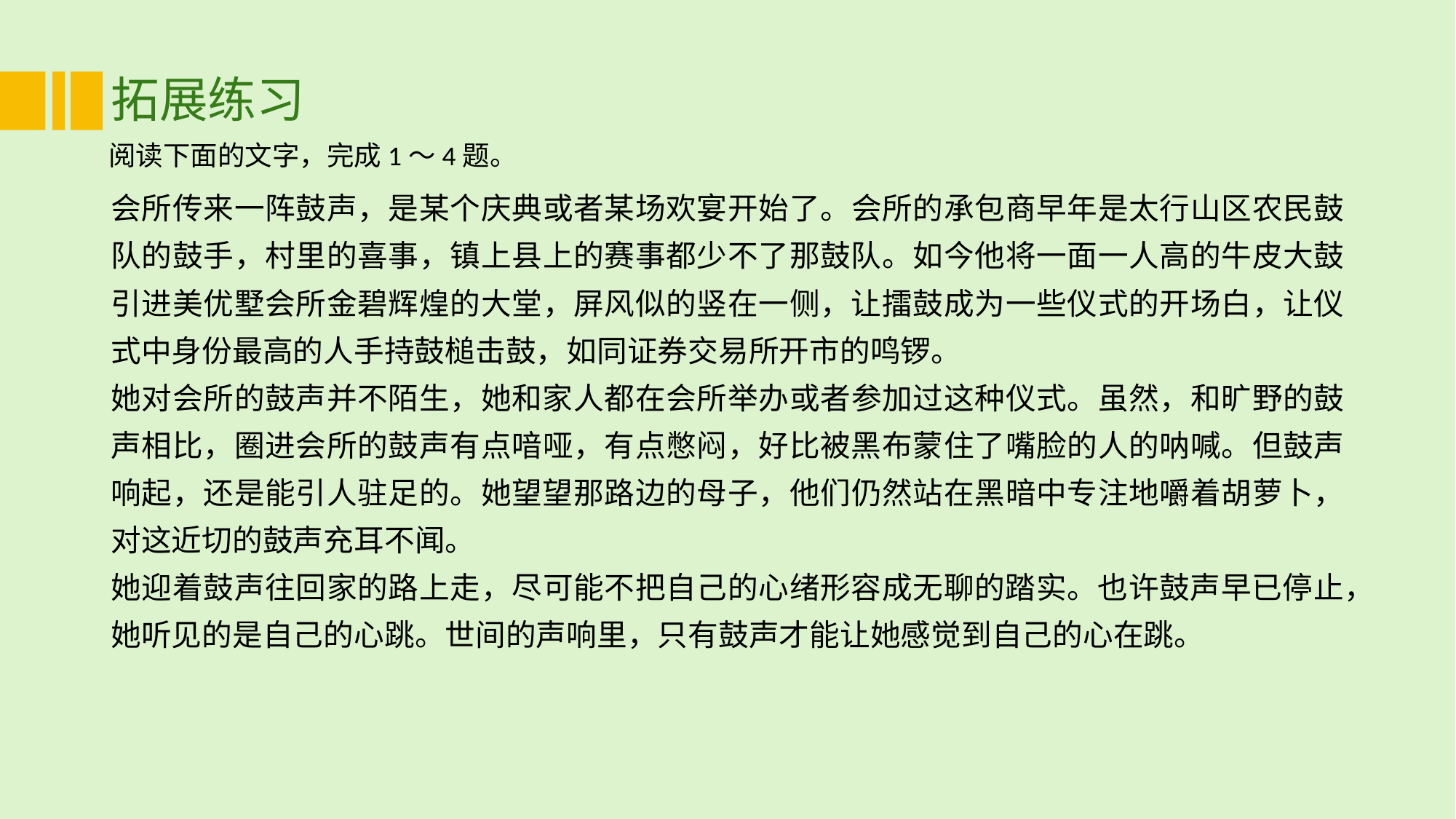

# 拓展练习
阅读下面的文字，完成1～4题。
会所传来一阵鼓声，是某个庆典或者某场欢宴开始了。会所的承包商早年是太行山区农民鼓队的鼓手，村里的喜事，镇上县上的赛事都少不了那鼓队。如今他将一面一人高的牛皮大鼓引进美优墅会所金碧辉煌的大堂，屏风似的竖在一侧，让擂鼓成为一些仪式的开场白，让仪式中身份最高的人手持鼓槌击鼓，如同证券交易所开市的鸣锣。
她对会所的鼓声并不陌生，她和家人都在会所举办或者参加过这种仪式。虽然，和旷野的鼓声相比，圈进会所的鼓声有点喑哑，有点憋闷，好比被黑布蒙住了嘴脸的人的呐喊。但鼓声响起，还是能引人驻足的。她望望那路边的母子，他们仍然站在黑暗中专注地嚼着胡萝卜，对这近切的鼓声充耳不闻。
她迎着鼓声往回家的路上走，尽可能不把自己的心绪形容成无聊的踏实。也许鼓声早已停止，她听见的是自己的心跳。世间的声响里，只有鼓声才能让她感觉到自己的心在跳。